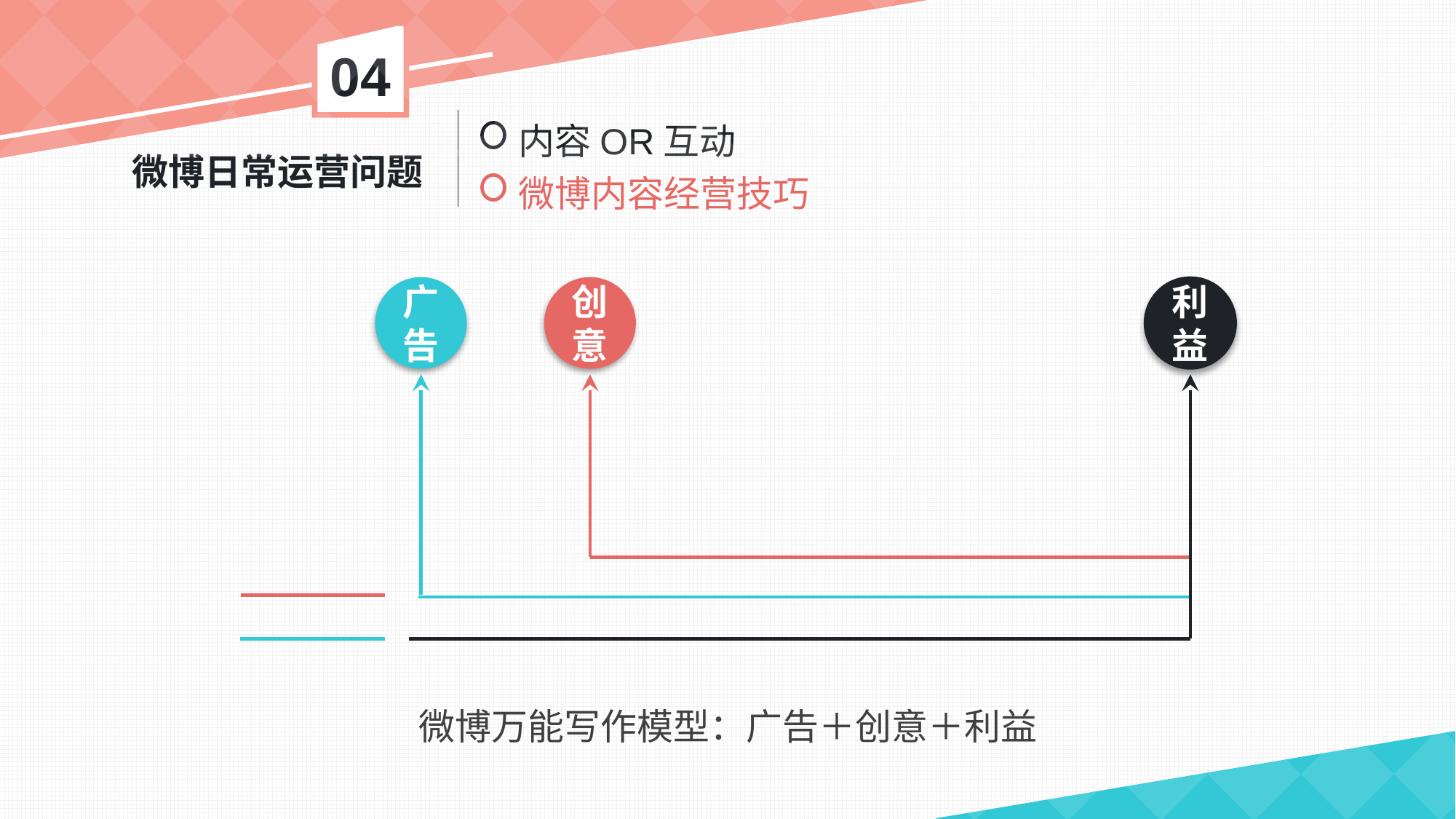

04
内容OR互动
微博内容经营技巧

微博日常运营问题

广告
创意
利益
微博万能写作模型：广告＋创意＋利益